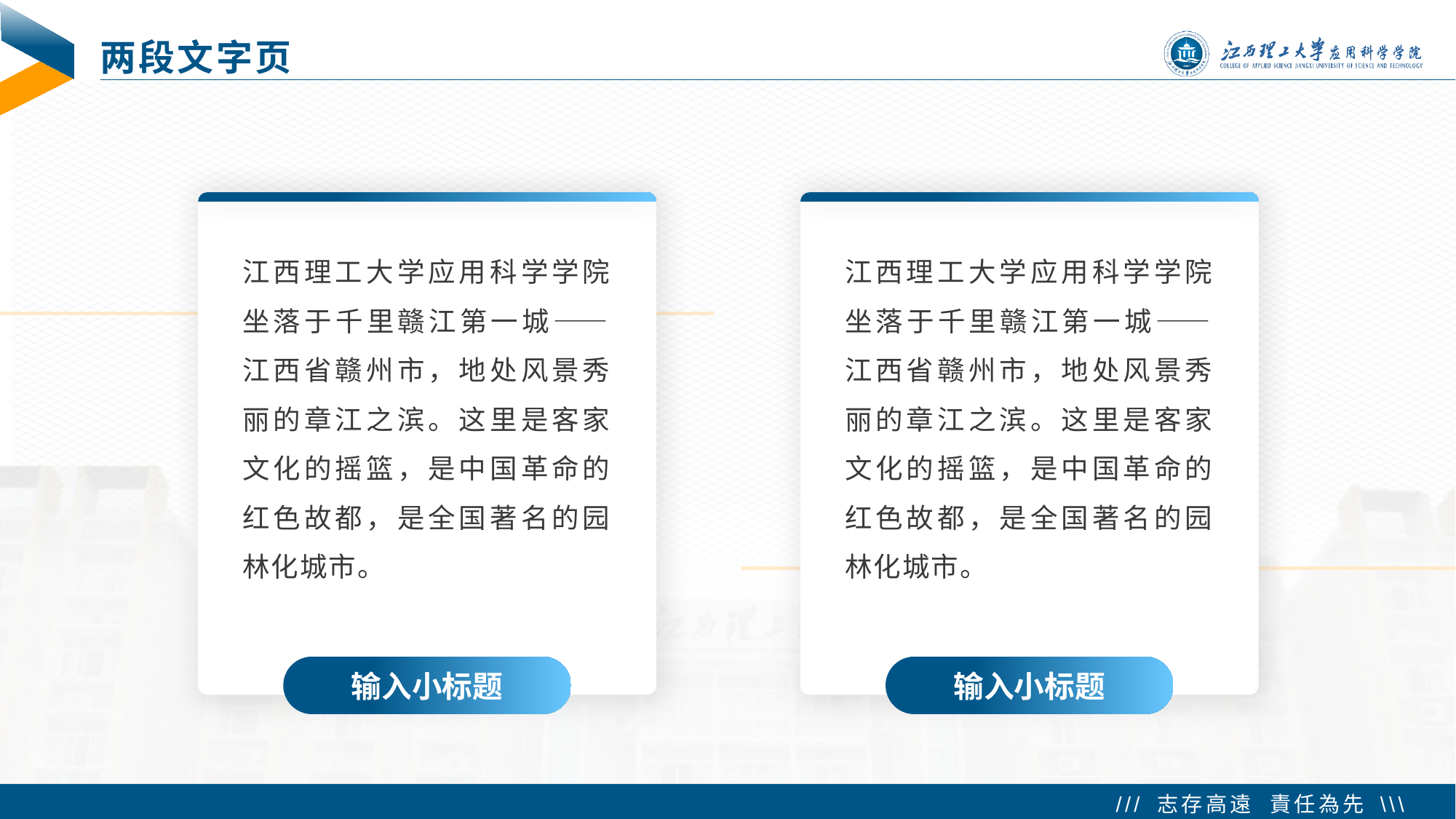

# 两段文字页

输入小标题

输入小标题
江西理工大学应用科学学院坐落于千里赣江第一城——江西省赣州市，地处风景秀丽的章江之滨。这里是客家文化的摇篮，是中国革命的红色故都，是全国著名的园林化城市。
江西理工大学应用科学学院坐落于千里赣江第一城——江西省赣州市，地处风景秀丽的章江之滨。这里是客家文化的摇篮，是中国革命的红色故都，是全国著名的园林化城市。
  Tip：切忌放太多太杂的元素，过多的元素会让人眼花缭乱。